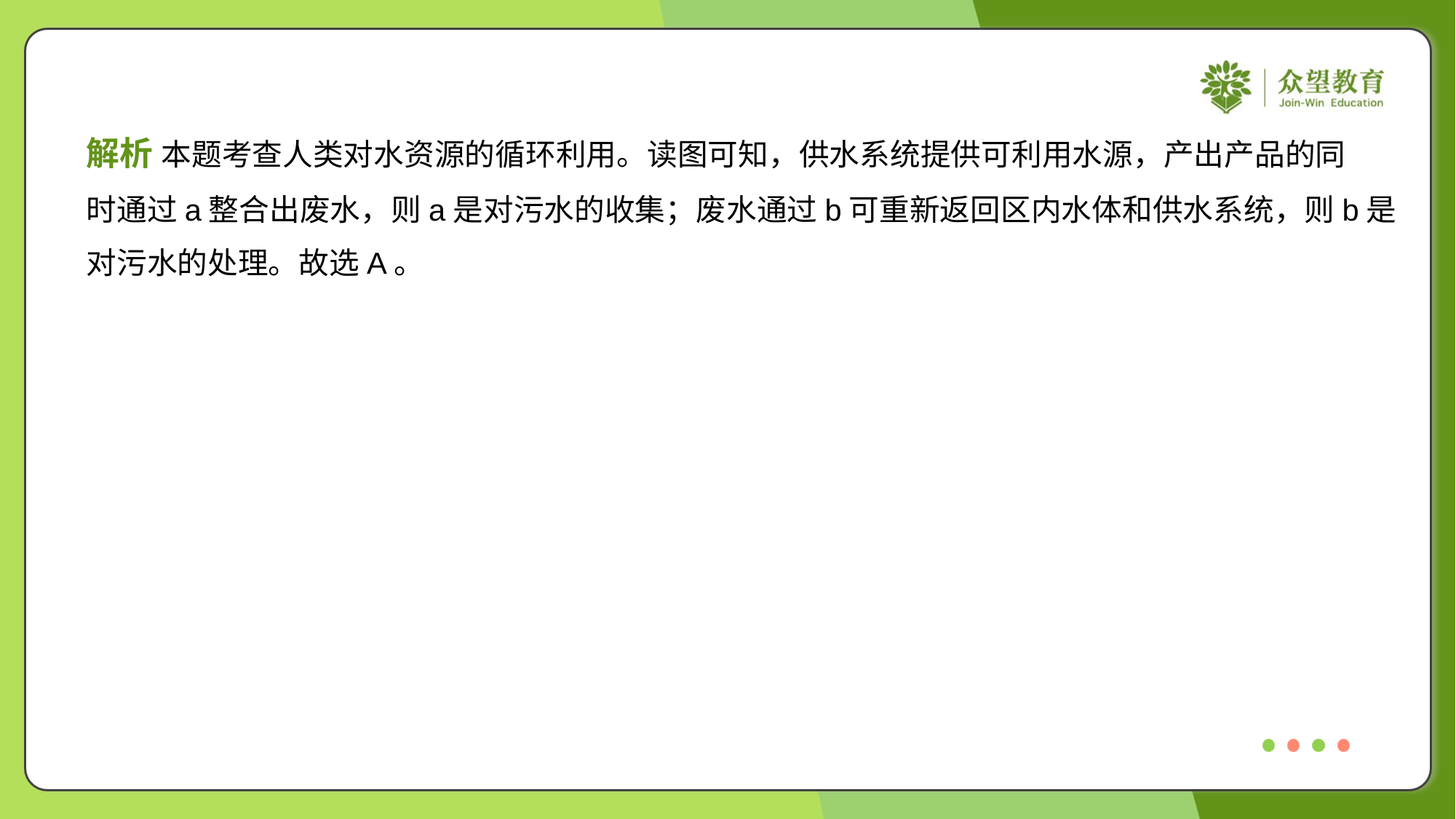

解析 本题考查人类对水资源的循环利用。读图可知，供水系统提供可利用水源，产出产品的同
时通过a整合出废水，则a是对污水的收集；废水通过b可重新返回区内水体和供水系统，则b是
对污水的处理。故选A。